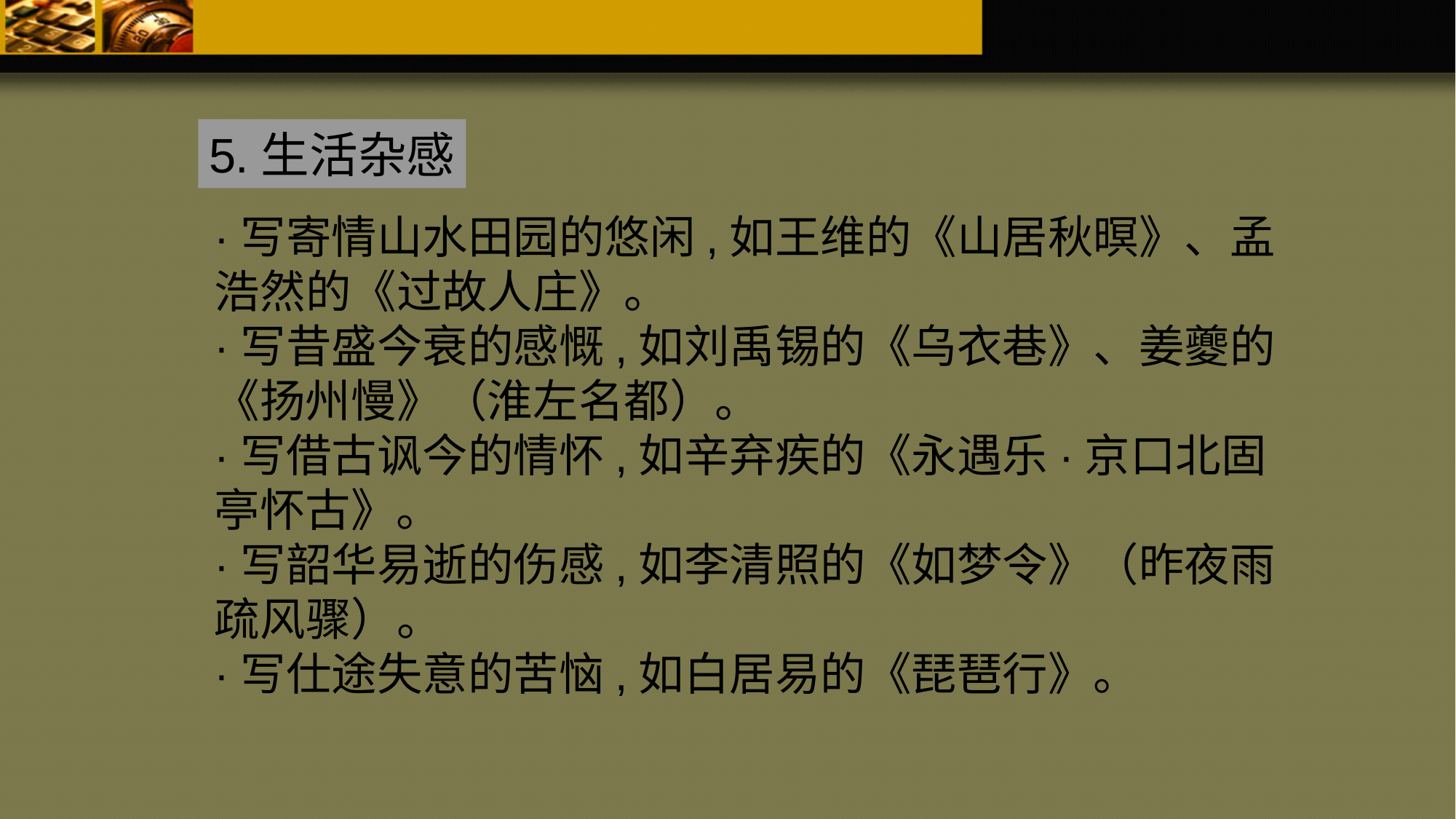

5.生活杂感
·写寄情山水田园的悠闲,如王维的《山居秋暝》、孟浩然的《过故人庄》。
·写昔盛今衰的感慨,如刘禹锡的《乌衣巷》、姜夔的《扬州慢》（淮左名都）。
·写借古讽今的情怀,如辛弃疾的《永遇乐·京口北固亭怀古》。
·写韶华易逝的伤感,如李清照的《如梦令》（昨夜雨疏风骤）。
·写仕途失意的苦恼,如白居易的《琵琶行》。